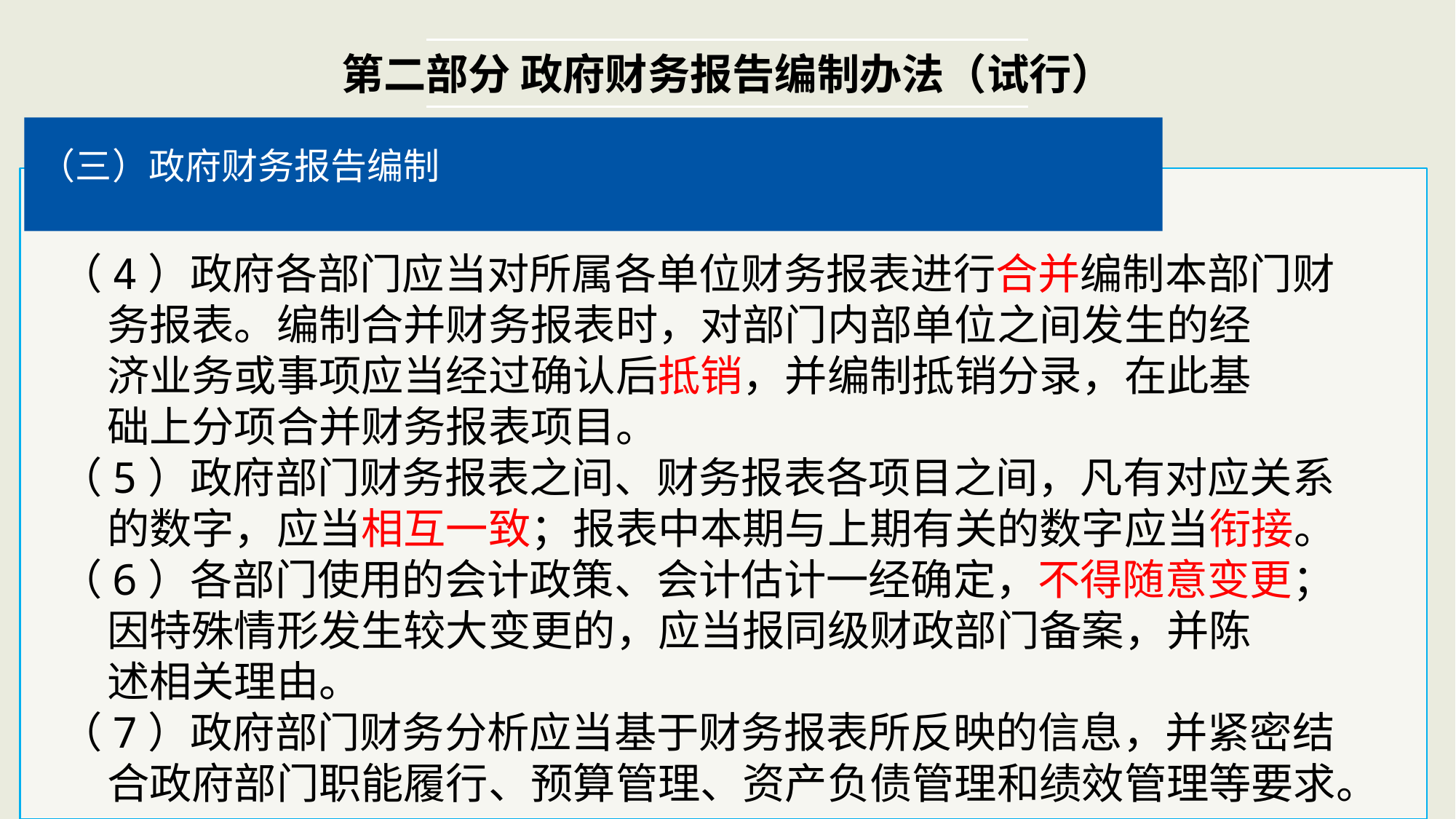

第二部分 政府财务报告编制办法（试行）

（三）政府财务报告编制

  （4）政府各部门应当对所属各单位财务报表进行合并编制本部门财
       务报表。编制合并财务报表时，对部门内部单位之间发生的经
       济业务或事项应当经过确认后抵销，并编制抵销分录，在此基
       础上分项合并财务报表项目。
  （5）政府部门财务报表之间、财务报表各项目之间，凡有对应关系
       的数字，应当相互一致；报表中本期与上期有关的数字应当衔接。
  （6）各部门使用的会计政策、会计估计一经确定，不得随意变更；
       因特殊情形发生较大变更的，应当报同级财政部门备案，并陈
       述相关理由。
  （7）政府部门财务分析应当基于财务报表所反映的信息，并紧密结
       合政府部门职能履行、预算管理、资产负债管理和绩效管理等要求。

35